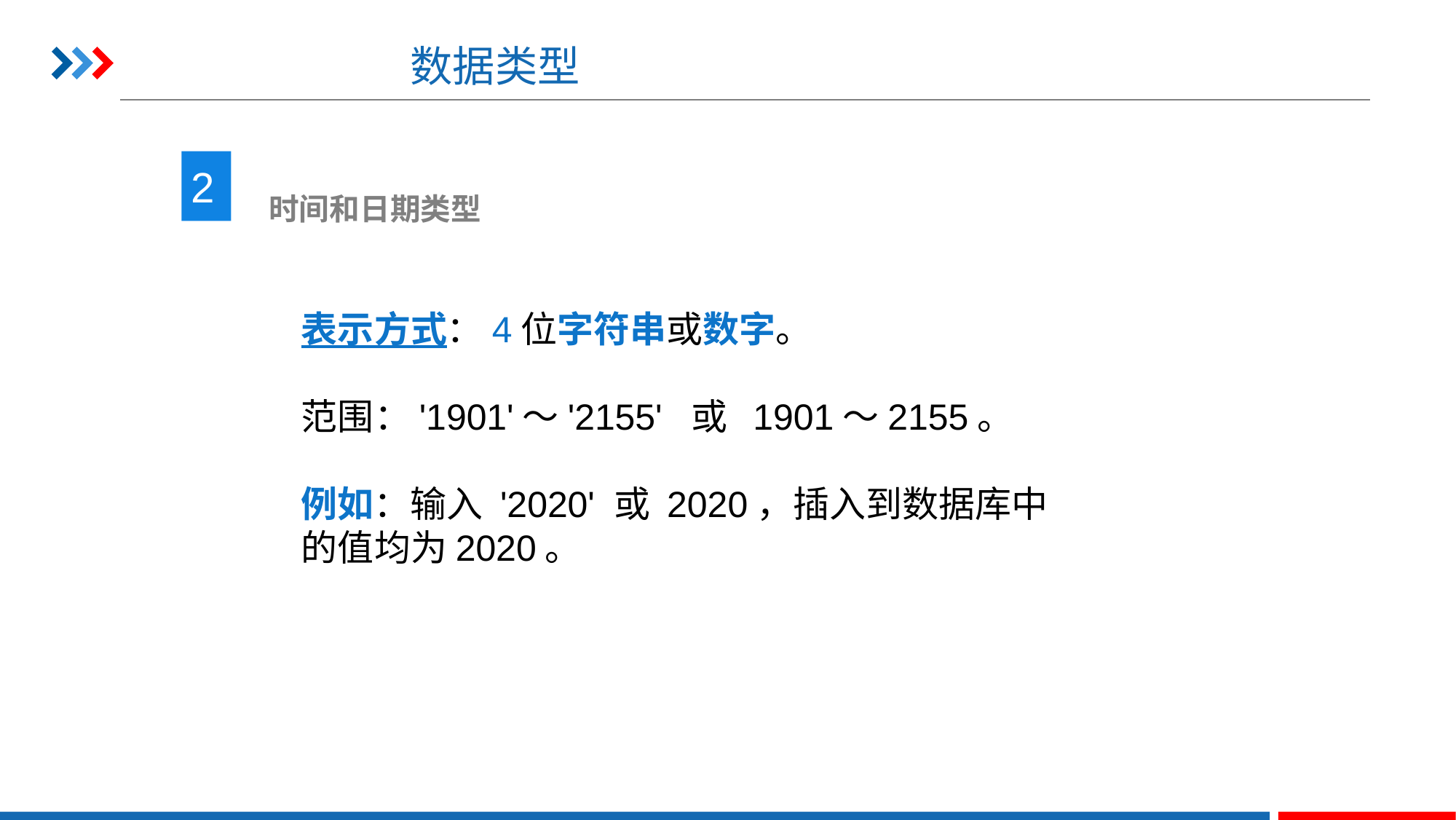

# 数据类型

2
  时间和日期类型
表示方式：4位字符串或数字。

范围：'1901'～'2155'  或  1901～2155。

例如：输入 '2020' 或 2020，插入到数据库中的值均为2020。